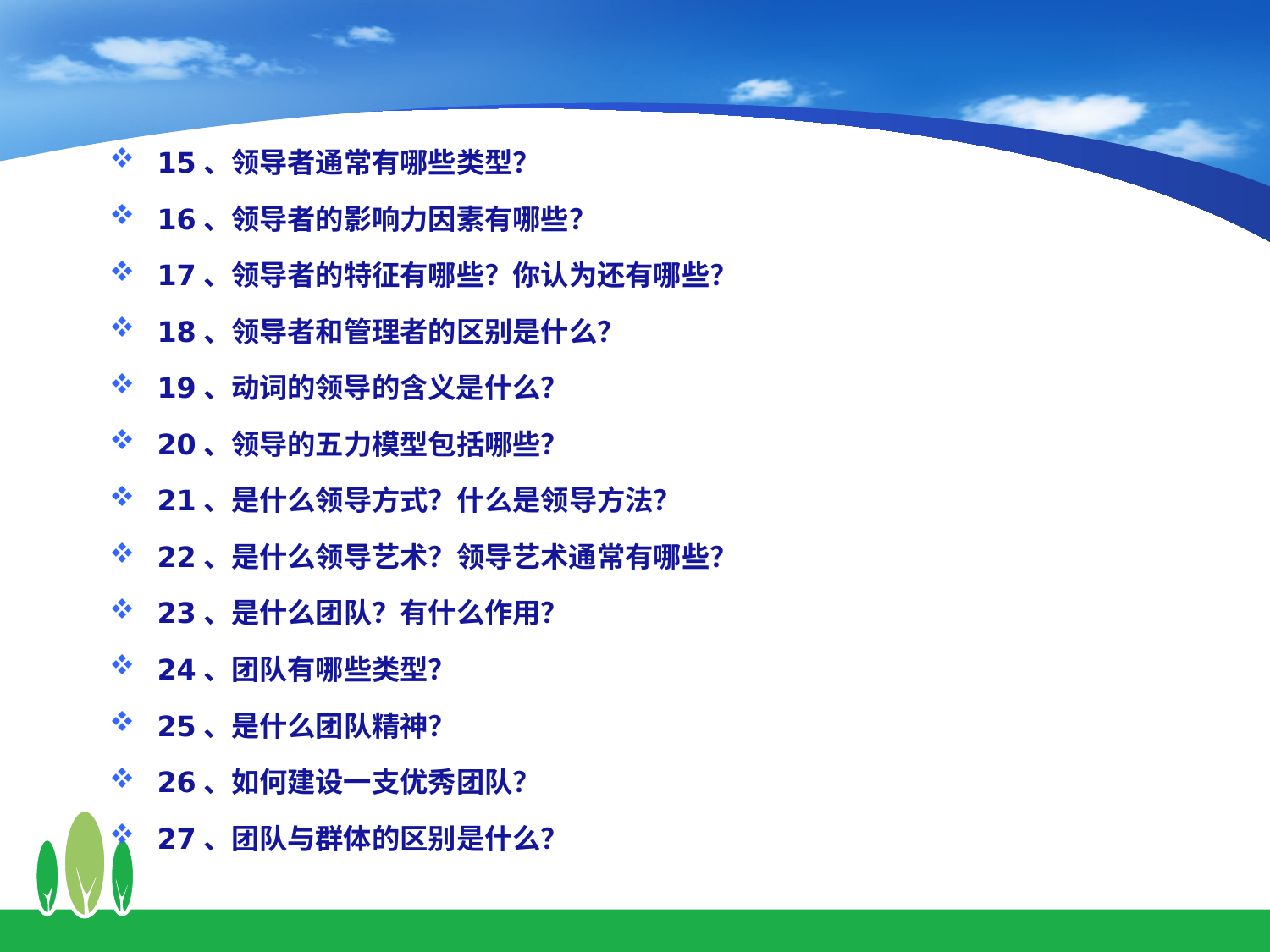

15、领导者通常有哪些类型？
16、领导者的影响力因素有哪些？
17、领导者的特征有哪些？你认为还有哪些？
18、领导者和管理者的区别是什么？
19、动词的领导的含义是什么？
20、领导的五力模型包括哪些？
21、是什么领导方式？什么是领导方法？
22、是什么领导艺术？领导艺术通常有哪些？
23、是什么团队？有什么作用？
24、团队有哪些类型？
25、是什么团队精神？
26、如何建设一支优秀团队？
27、团队与群体的区别是什么？
28